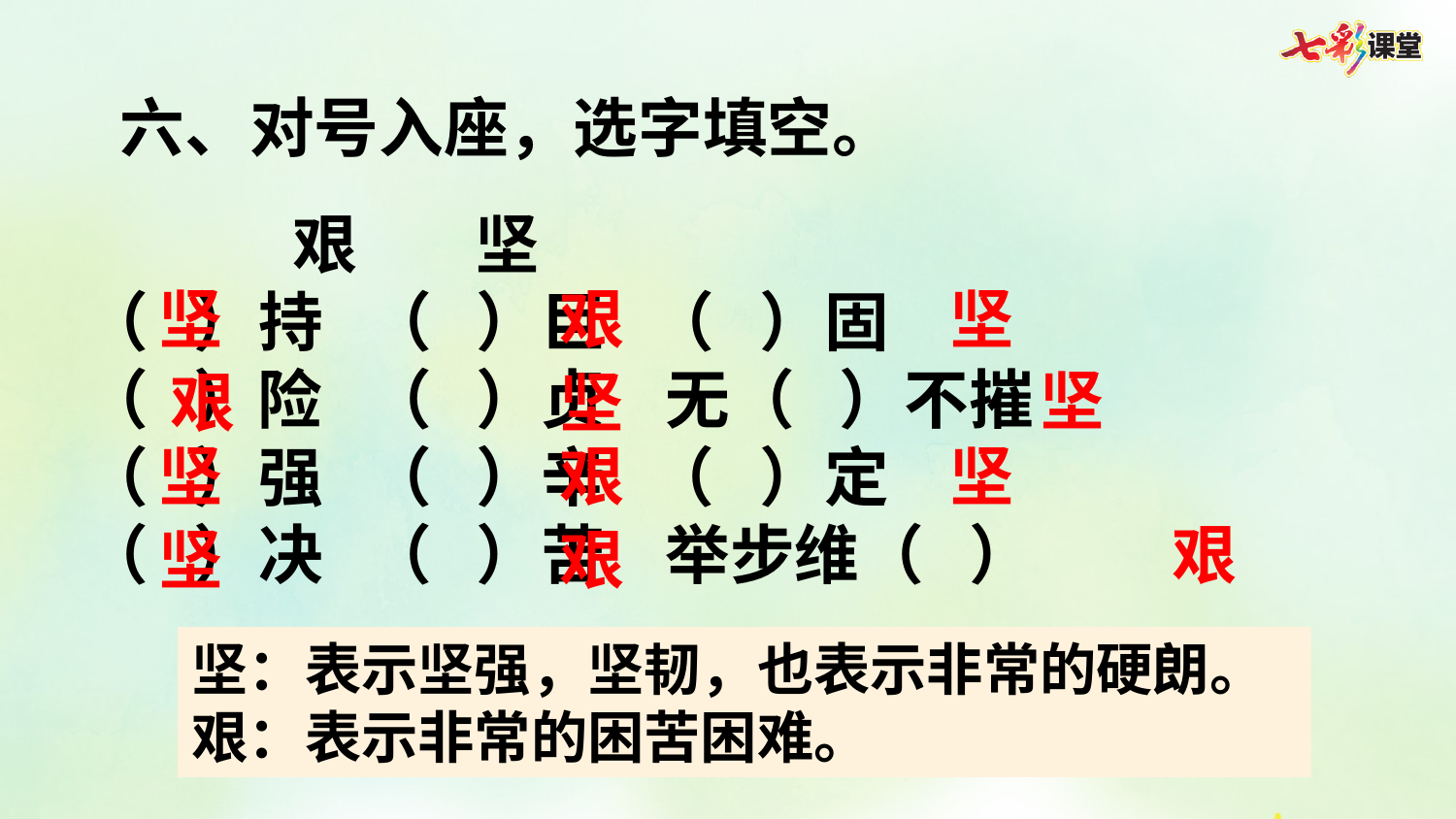

六、对号入座，选字填空。
             艰        坚
（   ）持   （   ）巨   （   ）固
（   ）险   （   ）贞    无（   ）不摧
（   ）强   （   ）辛   （   ）定
（   ）决   （   ）苦    举步维（   ）
坚
艰
坚
坚
艰
坚
坚
艰
坚
艰
坚
艰
坚：表示坚强，坚韧，也表示非常的硬朗。
艰：表示非常的困苦困难。